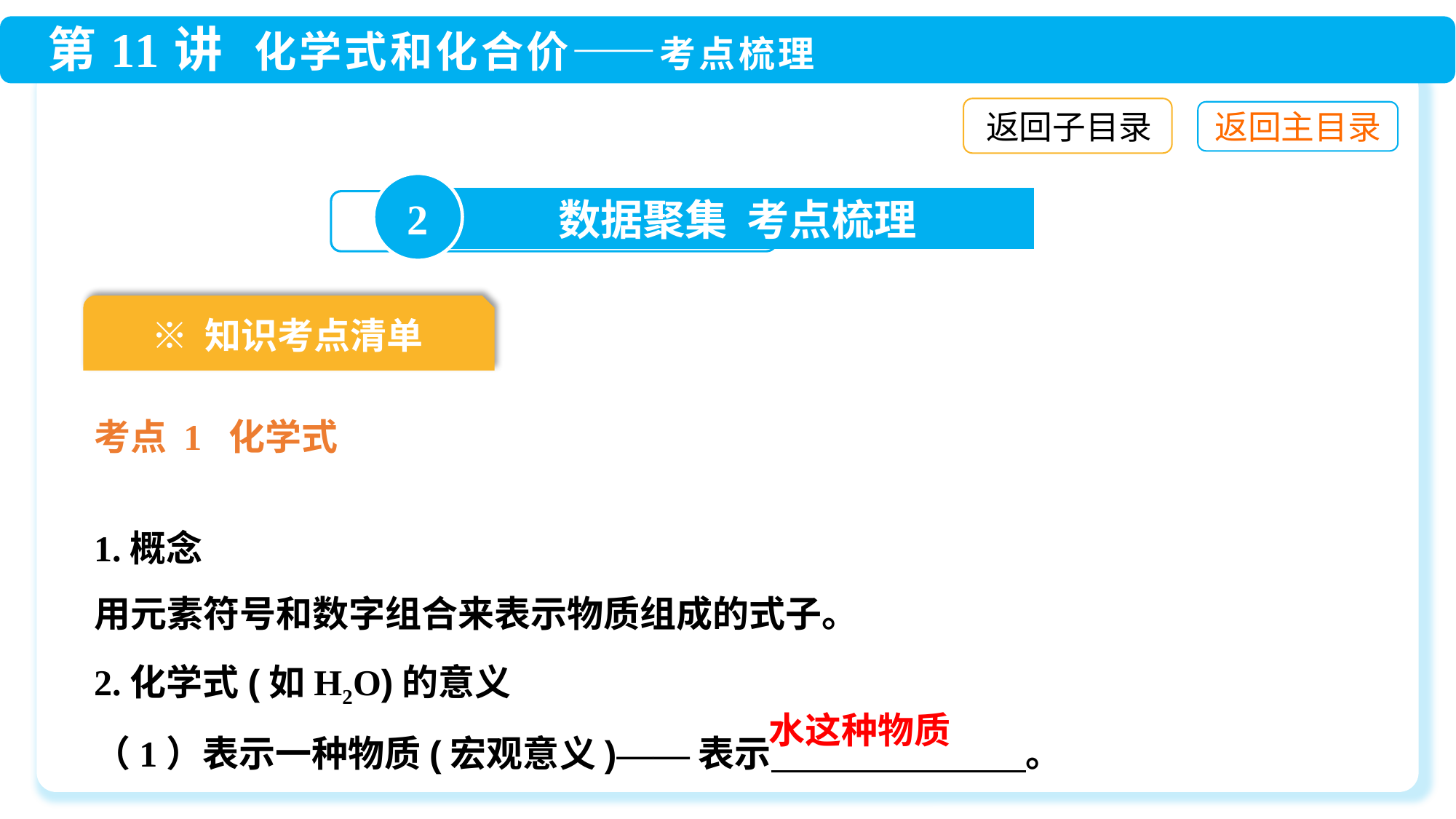

返回子目录

2
数据聚集  考点梳理

※ 知识考点清单
考点 1  化学式
1.概念
用元素符号和数字组合来表示物质组成的式子。
2.化学式(如H2O)的意义
（1）表示一种物质(宏观意义)——表示　　　　　　　。
水这种物质